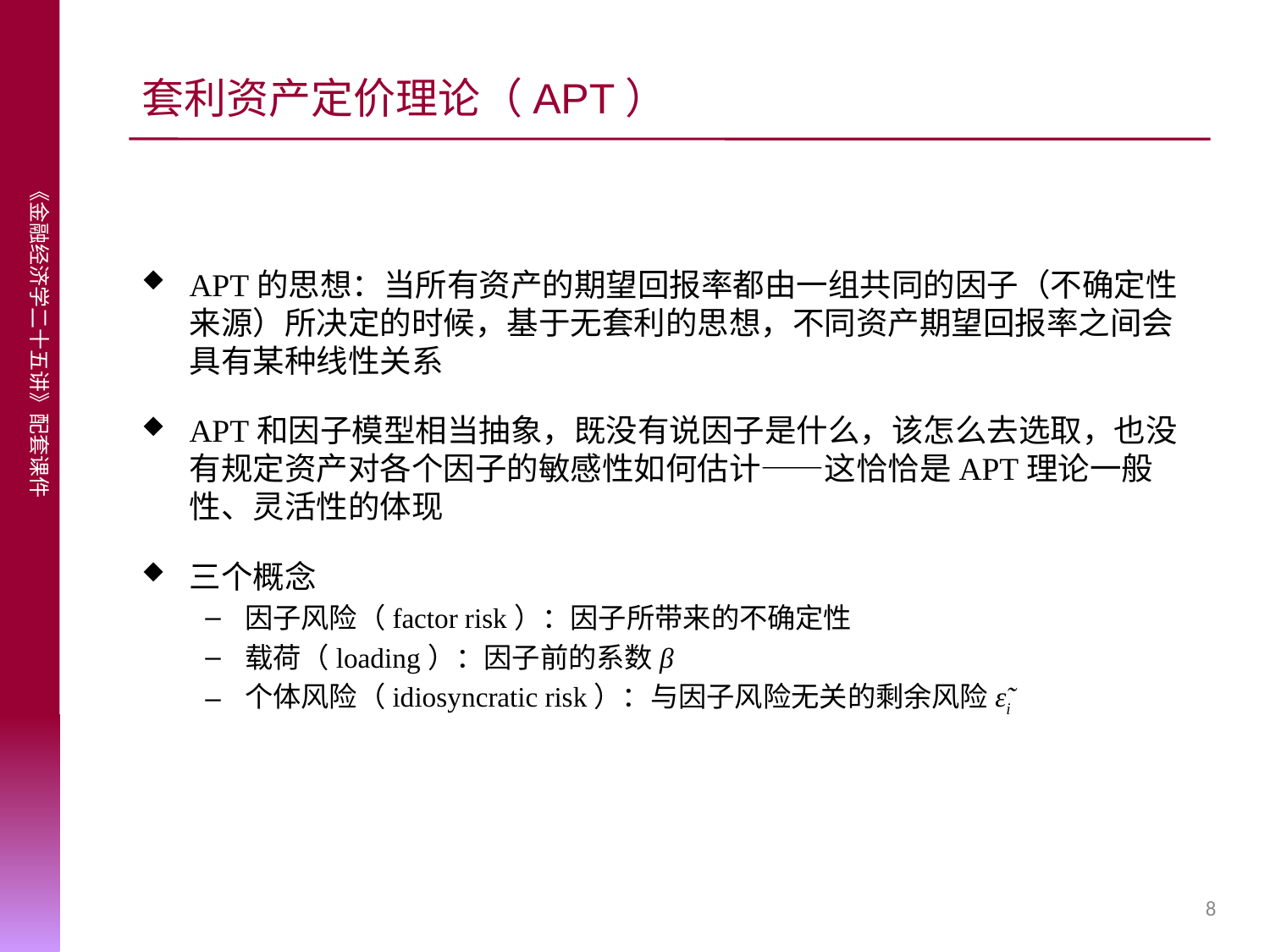

# 套利资产定价理论（APT）

APT的思想：当所有资产的期望回报率都由一组共同的因子（不确定性来源）所决定的时候，基于无套利的思想，不同资产期望回报率之间会具有某种线性关系
APT和因子模型相当抽象，既没有说因子是什么，该怎么去选取，也没有规定资产对各个因子的敏感性如何估计——这恰恰是APT理论一般性、灵活性的体现
三个概念
因子风险（factor risk）：因子所带来的不确定性
载荷（loading）：因子前的系数β
个体风险（idiosyncratic risk）：与因子风险无关的剩余风险ε̃i

8